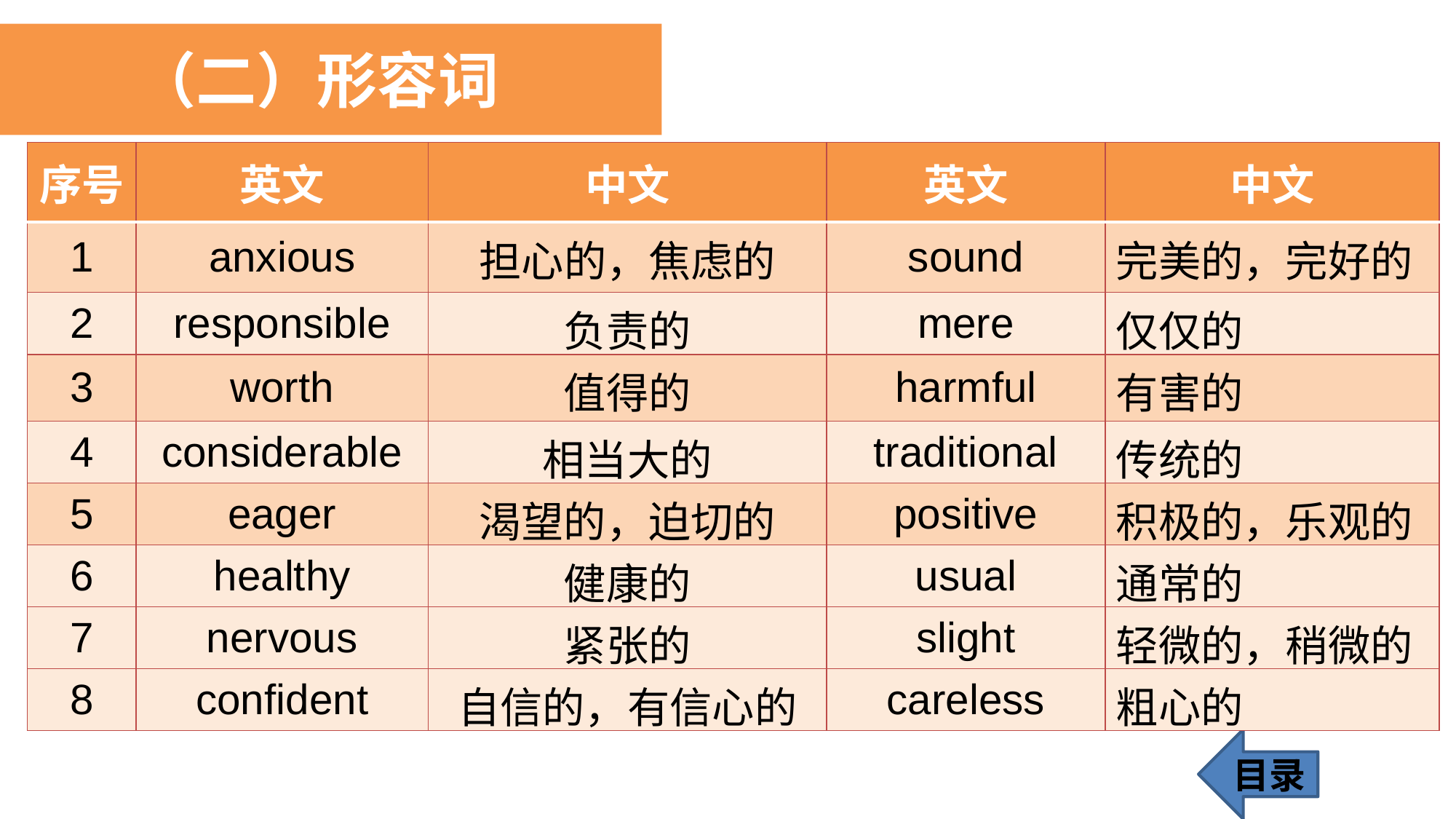

（二）形容词
| 序号 | 英文 | 中文 | 英文 | 中文 |
| --- | --- | --- | --- | --- |
| 1 | anxious | 担心的，焦虑的 | sound | 完美的，完好的 |
| 2 | responsible | 负责的 | mere | 仅仅的 |
| 3 | worth | 值得的 | harmful | 有害的 |
| 4 | considerable | 相当大的 | traditional | 传统的 |
| 5 | eager | 渴望的，迫切的 | positive | 积极的，乐观的 |
| 6 | healthy | 健康的 | usual | 通常的 |
| 7 | nervous | 紧张的 | slight | 轻微的，稍微的 |
| 8 | confident | 自信的，有信心的 | careless | 粗心的 |
目录
100